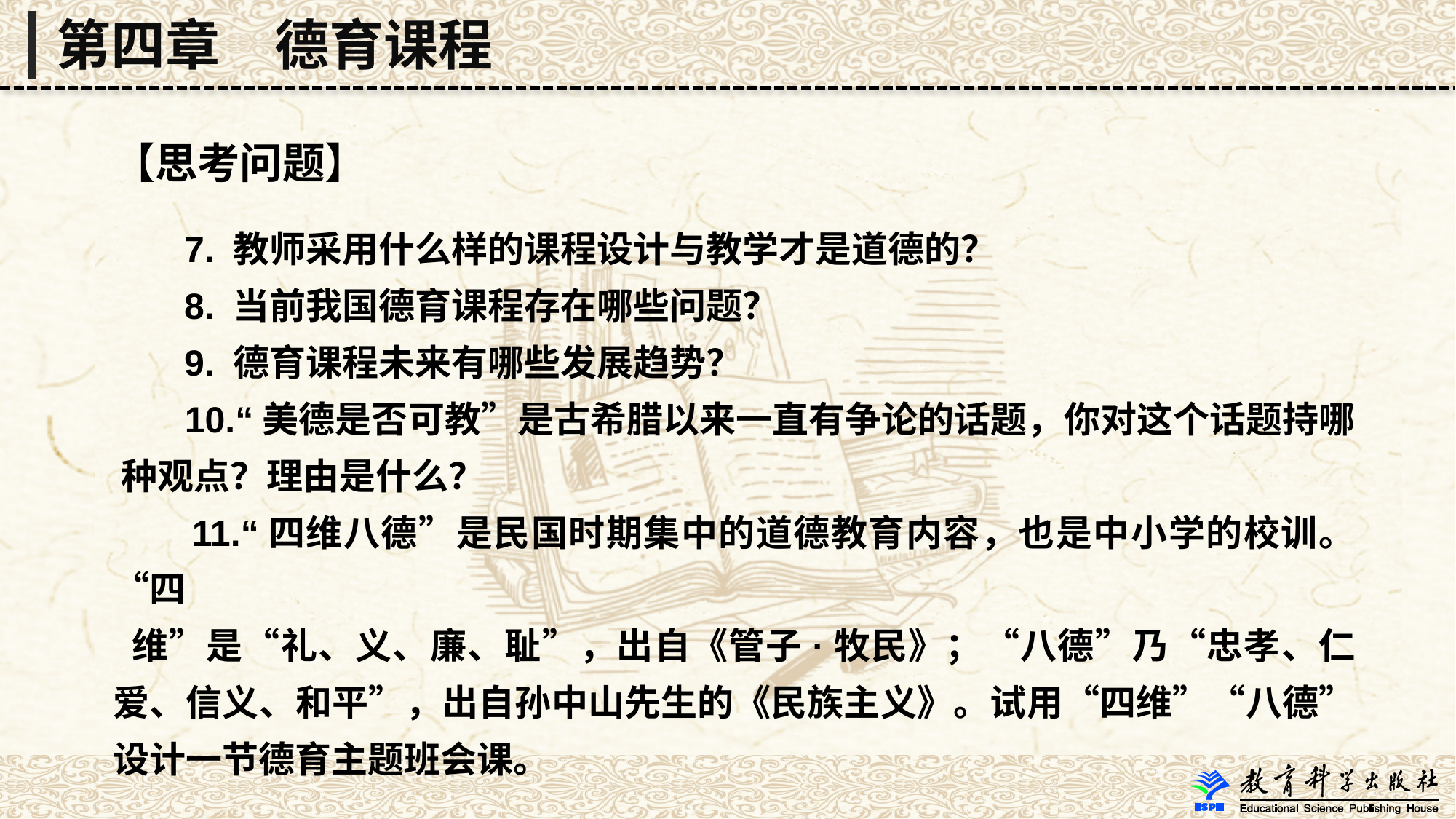

第四章　德育课程
【思考问题】

       7. 教师采用什么样的课程设计与教学才是道德的？
       8. 当前我国德育课程存在哪些问题？
       9. 德育课程未来有哪些发展趋势？
       10.“美德是否可教”是古希腊以来一直有争论的话题，你对这个话题持哪  种观点？理由是什么？
       11.“四维八德”是民国时期集中的道德教育内容，也是中小学的校训。“四
 维”是“礼、义、廉、耻”，出自《管子·牧民》；“八德”乃“忠孝、仁爱、信义、和平”，出自孙中山先生的《民族主义》。试用“四维”“八德”设计一节德育主题班会课。